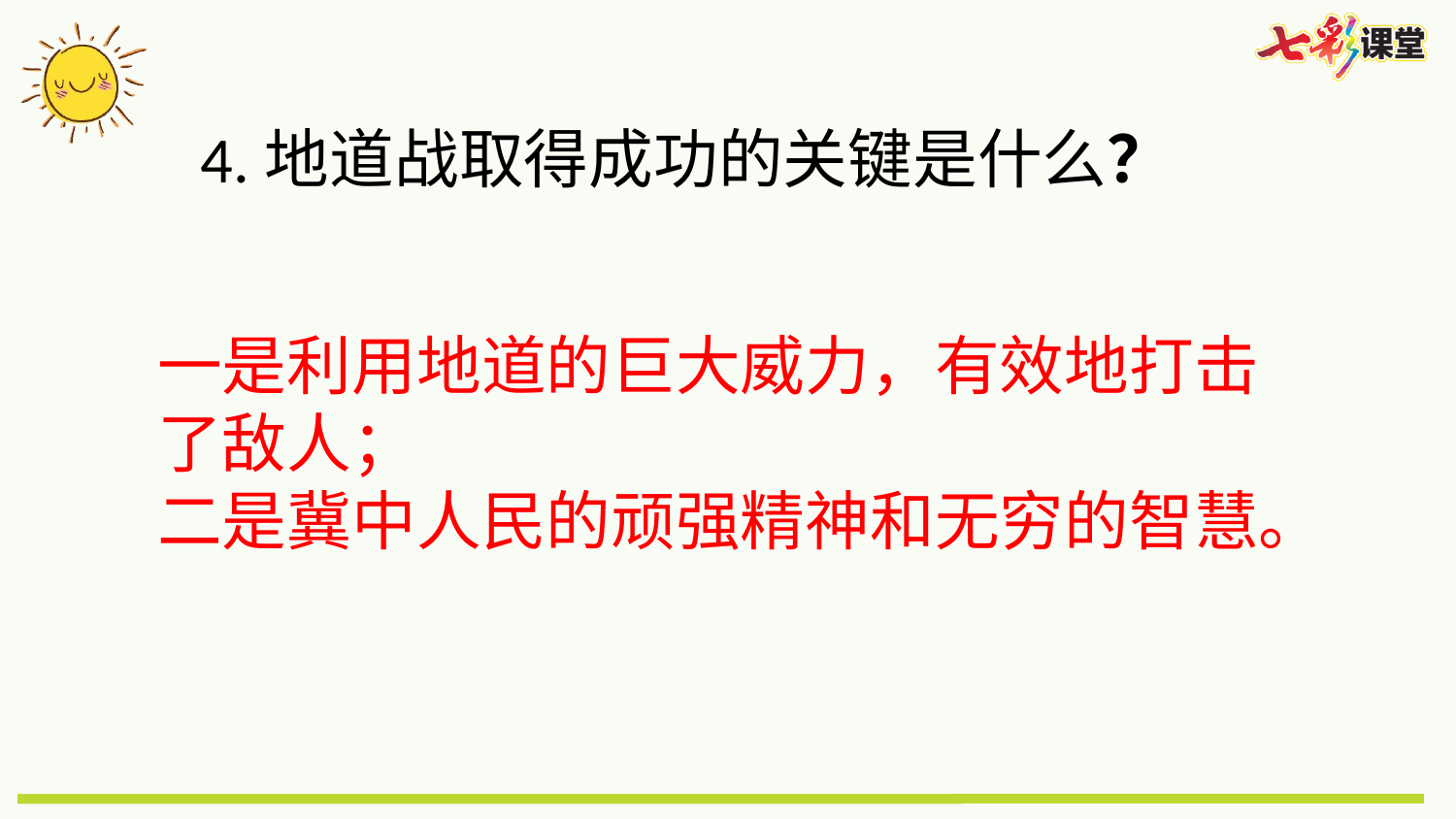

4.地道战取得成功的关键是什么？
一是利用地道的巨大威力，有效地打击了敌人；
二是冀中人民的顽强精神和无穷的智慧。